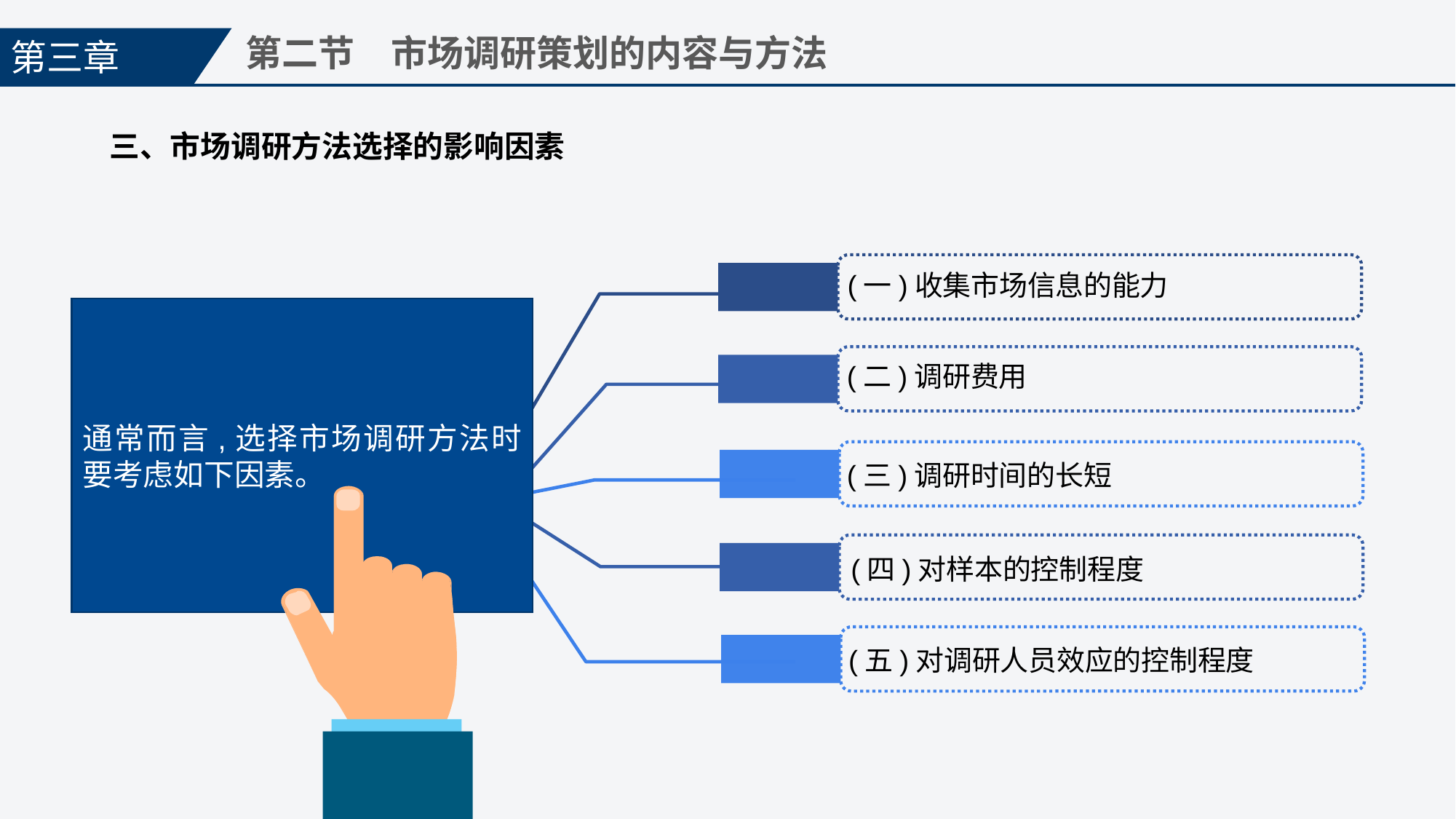

第三章
第二节　市场调研策划的内容与方法
三、市场调研方法选择的影响因素

(一)收集市场信息的能力

通常而言,选择市场调研方法时要考虑如下因素。

(二)调研费用

(三)调研时间的长短

(四)对样本的控制程度

(五)对调研人员效应的控制程度